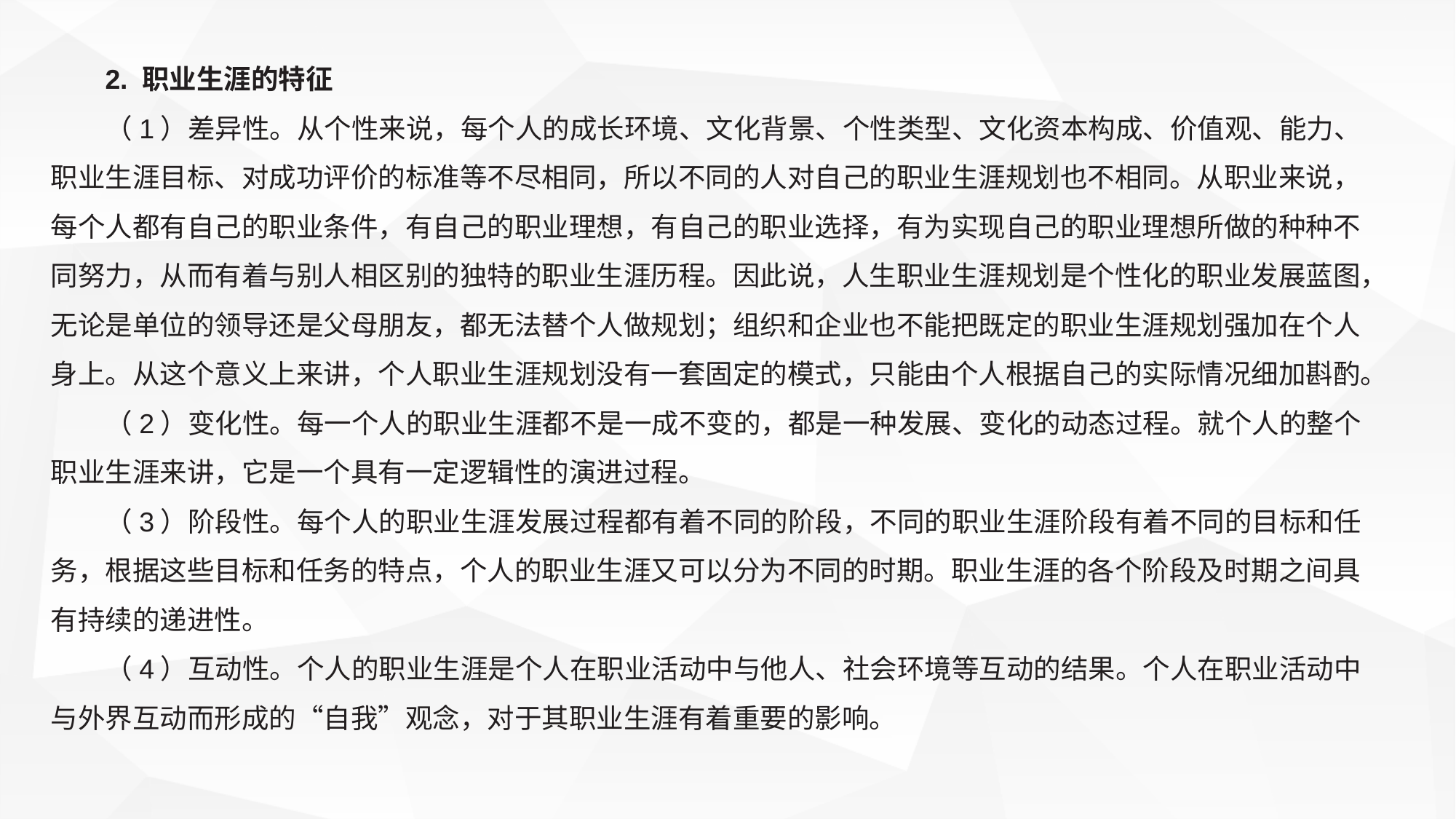

2. 职业生涯的特征
（1）差异性。从个性来说，每个人的成长环境、文化背景、个性类型、文化资本构成、价值观、能力、职业生涯目标、对成功评价的标准等不尽相同，所以不同的人对自己的职业生涯规划也不相同。从职业来说，每个人都有自己的职业条件，有自己的职业理想，有自己的职业选择，有为实现自己的职业理想所做的种种不同努力，从而有着与别人相区别的独特的职业生涯历程。因此说，人生职业生涯规划是个性化的职业发展蓝图，无论是单位的领导还是父母朋友，都无法替个人做规划；组织和企业也不能把既定的职业生涯规划强加在个人身上。从这个意义上来讲，个人职业生涯规划没有一套固定的模式，只能由个人根据自己的实际情况细加斟酌。
（2）变化性。每一个人的职业生涯都不是一成不变的，都是一种发展、变化的动态过程。就个人的整个职业生涯来讲，它是一个具有一定逻辑性的演进过程。
（3）阶段性。每个人的职业生涯发展过程都有着不同的阶段，不同的职业生涯阶段有着不同的目标和任务，根据这些目标和任务的特点，个人的职业生涯又可以分为不同的时期。职业生涯的各个阶段及时期之间具有持续的递进性。
（4）互动性。个人的职业生涯是个人在职业活动中与他人、社会环境等互动的结果。个人在职业活动中与外界互动而形成的“自我”观念，对于其职业生涯有着重要的影响。